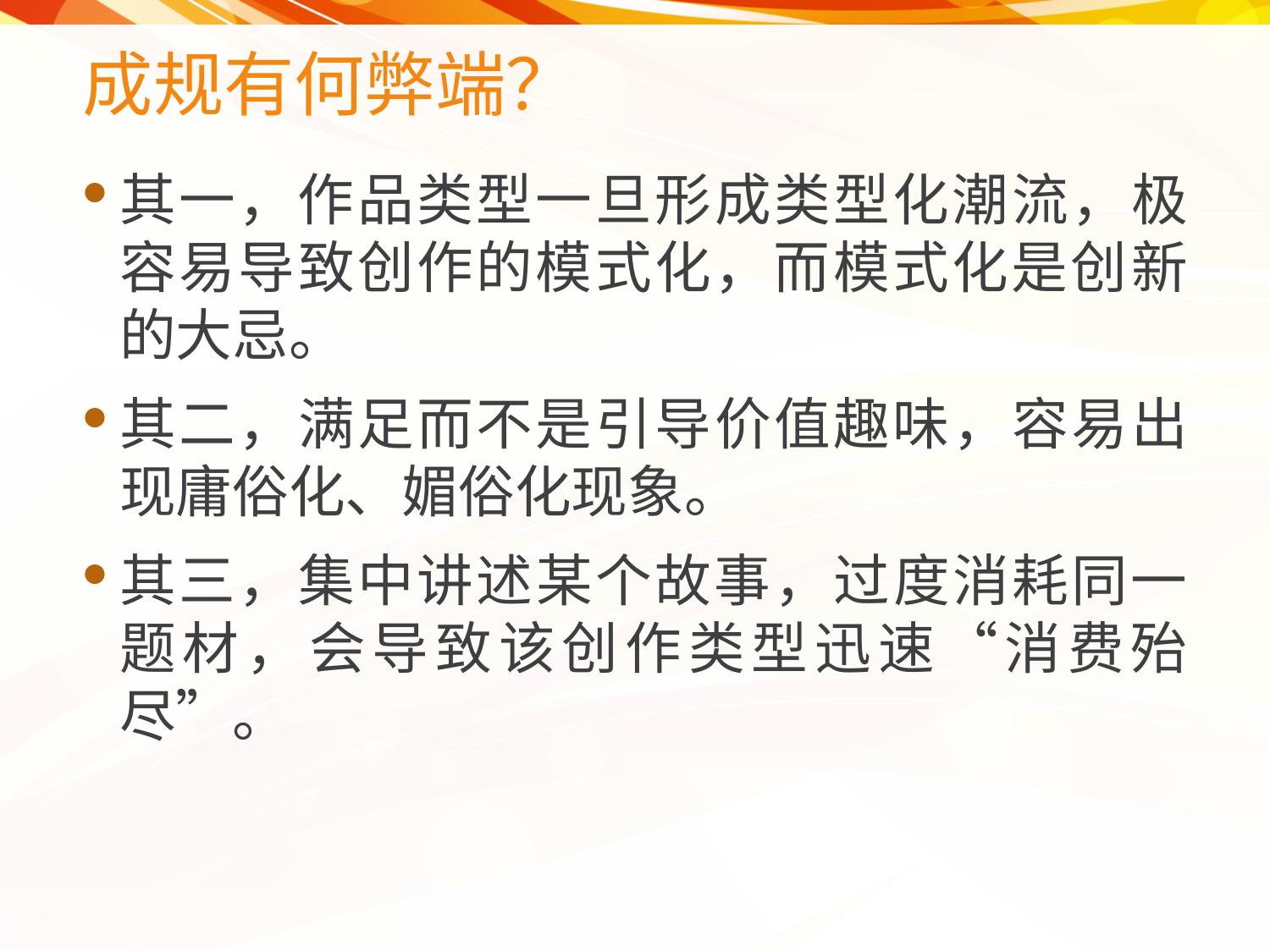

# 成规有何弊端？
其一，作品类型一旦形成类型化潮流，极容易导致创作的模式化，而模式化是创新的大忌。
其二，满足而不是引导价值趣味，容易出现庸俗化、媚俗化现象。
其三，集中讲述某个故事，过度消耗同一题材，会导致该创作类型迅速“消费殆尽”。